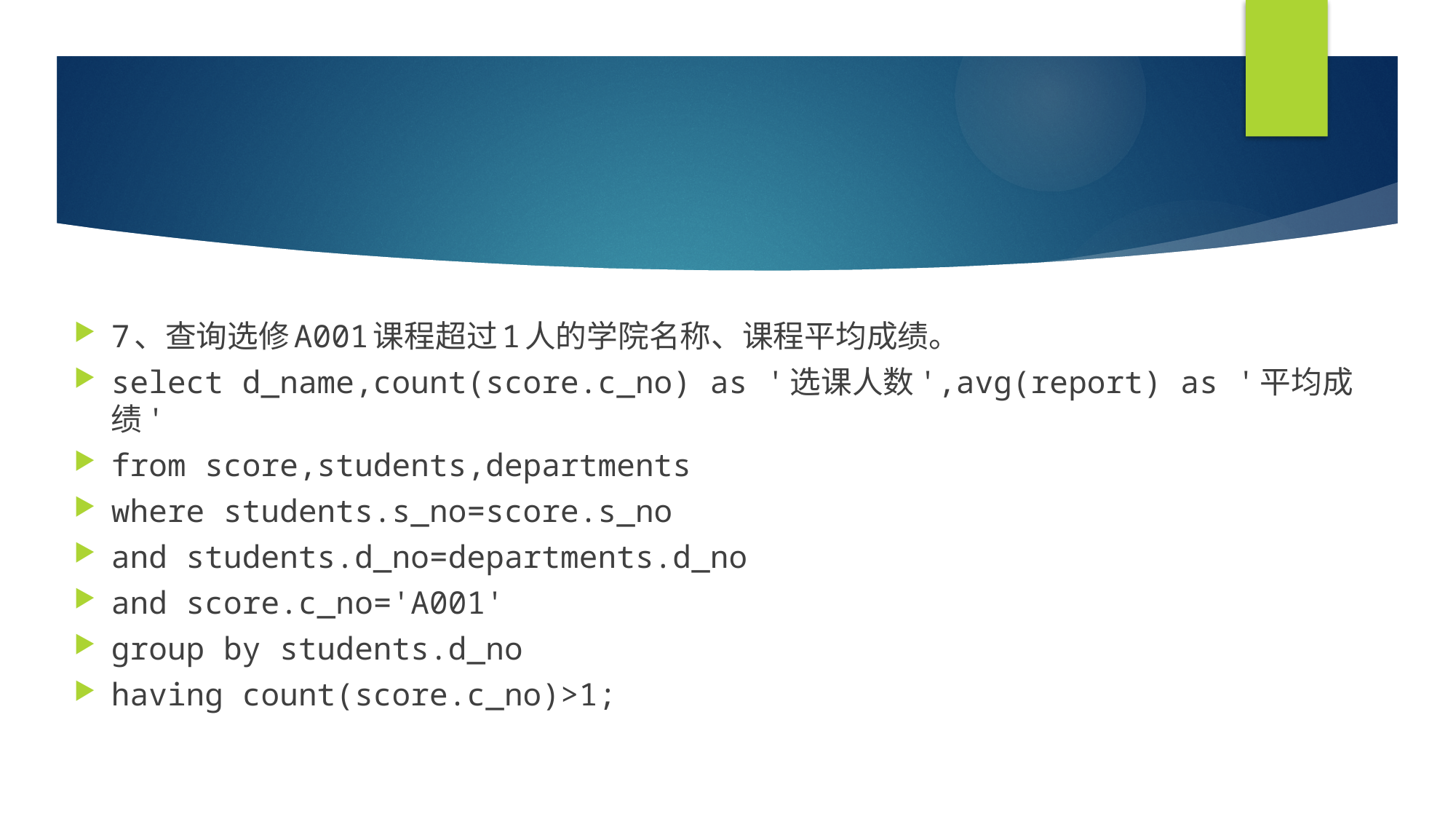

#
7、查询选修A001课程超过1人的学院名称、课程平均成绩。
select d_name,count(score.c_no) as '选课人数',avg(report) as '平均成绩'
from score,students,departments
where students.s_no=score.s_no
and students.d_no=departments.d_no
and score.c_no='A001'
group by students.d_no
having count(score.c_no)>1;